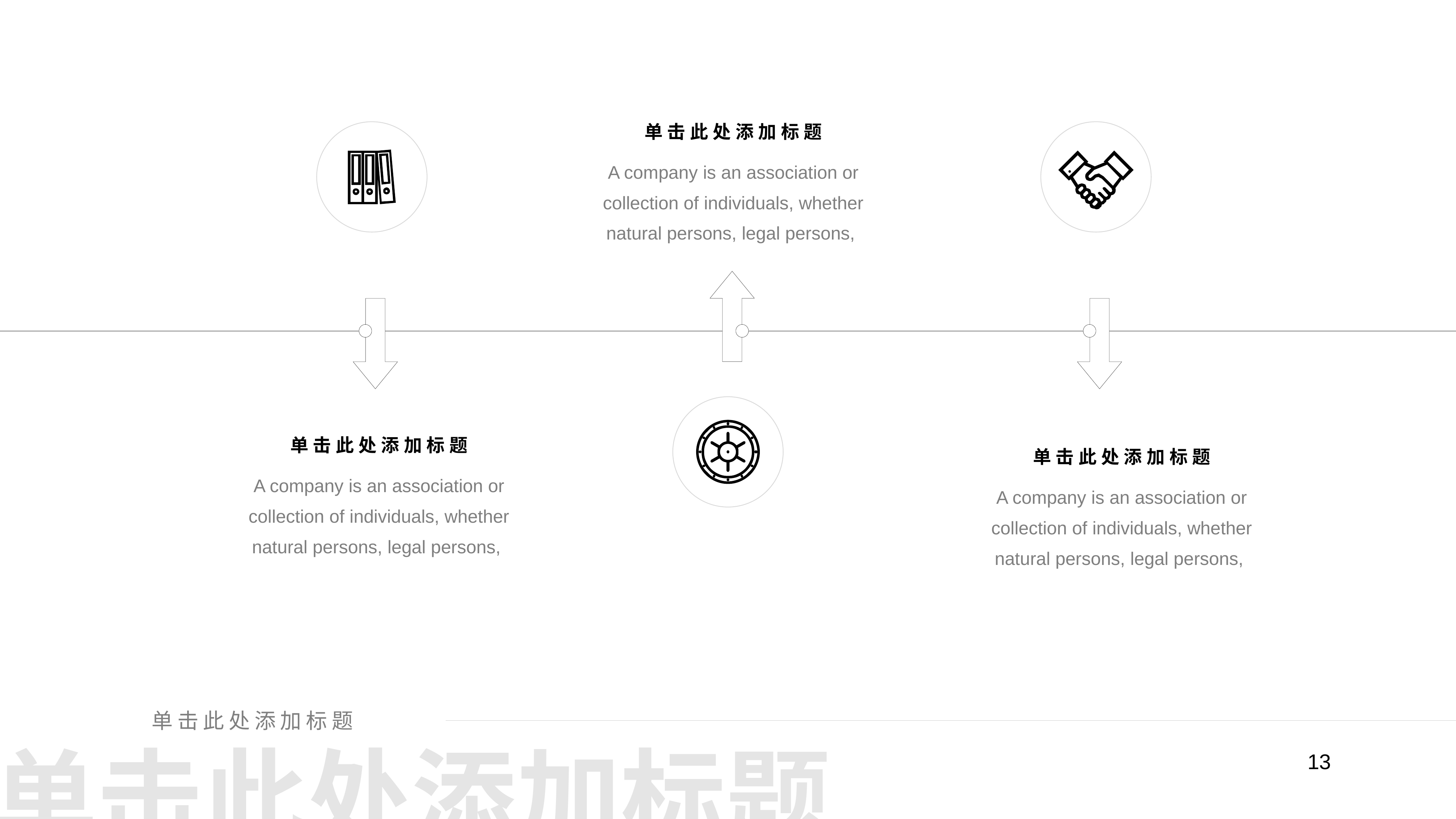

单击此处添加标题

A company is an association or collection of individuals, whether natural persons, legal persons,

单击此处添加标题
单击此处添加标题
A company is an association or collection of individuals, whether natural persons, legal persons,
A company is an association or collection of individuals, whether natural persons, legal persons,
单击此处添加标题
单击此处添加标题